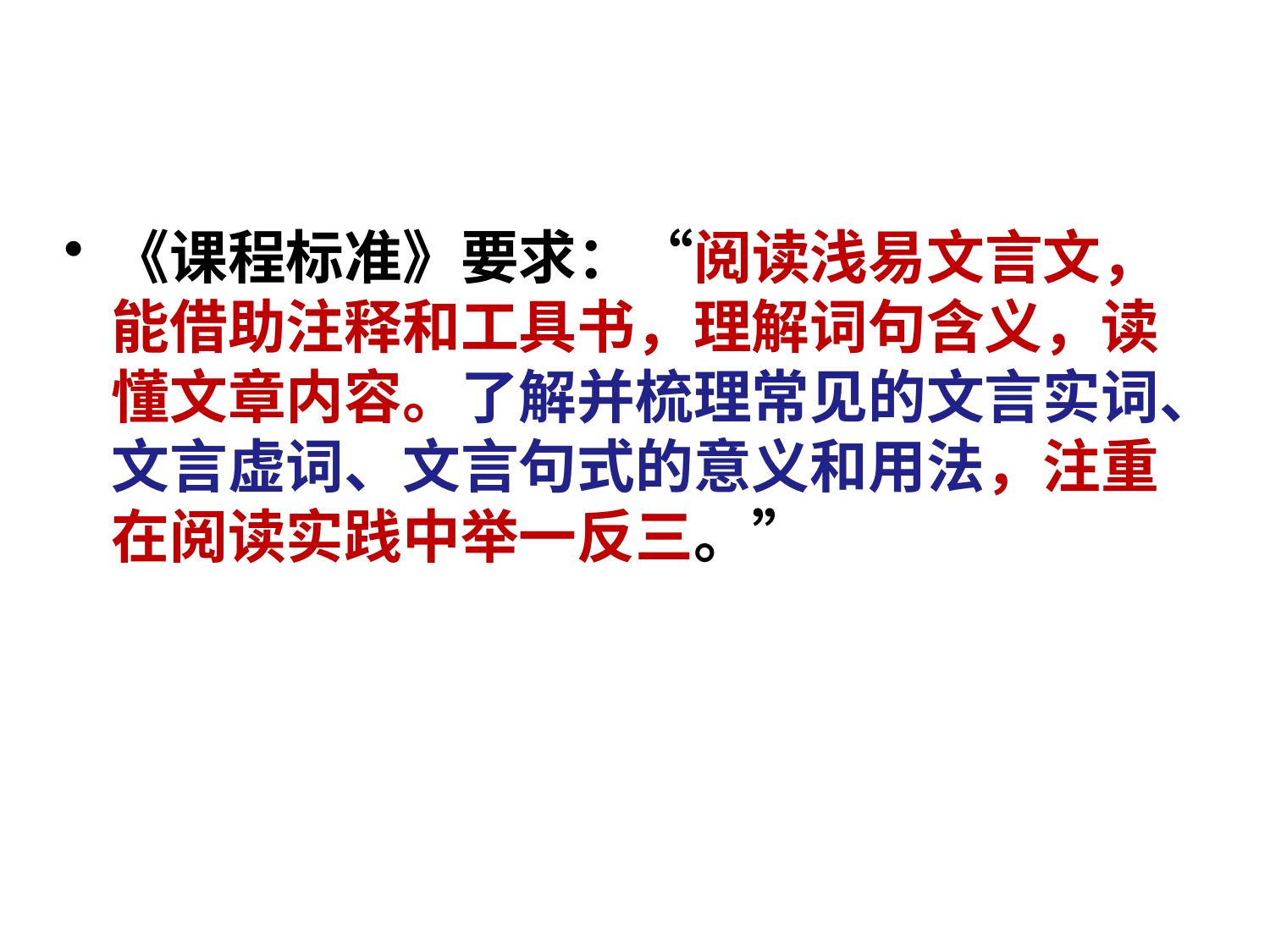

《课程标准》要求：“阅读浅易文言文，能借助注释和工具书，理解词句含义，读懂文章内容。了解并梳理常见的文言实词、文言虚词、文言句式的意义和用法，注重在阅读实践中举一反三。”